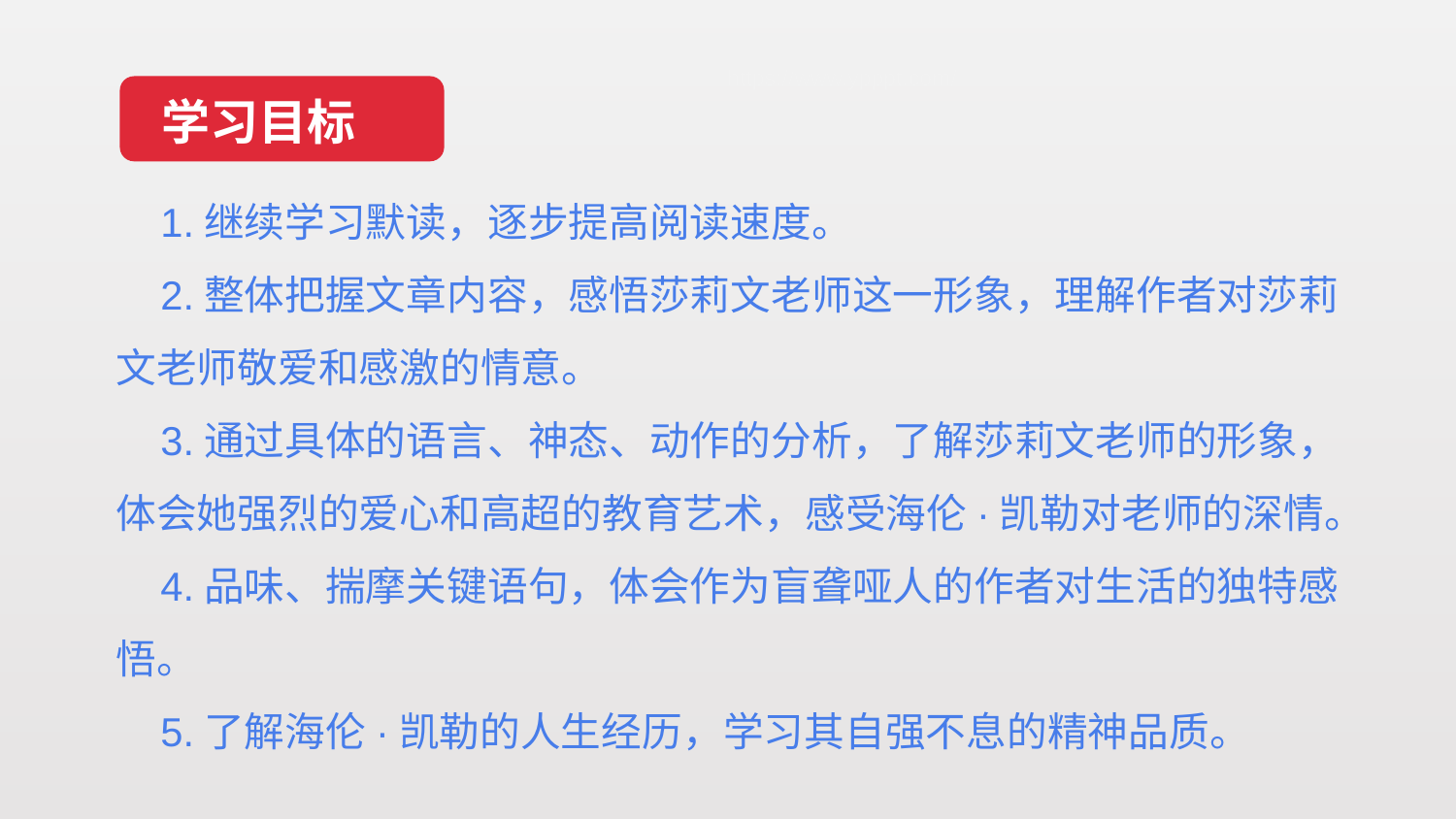

https://www.ypppt.com/

学习目标
    1.继续学习默读，逐步提高阅读速度。
    2.整体把握文章内容，感悟莎莉文老师这一形象，理解作者对莎莉文老师敬爱和感激的情意。
    3.通过具体的语言、神态、动作的分析，了解莎莉文老师的形象，体会她强烈的爱心和高超的教育艺术，感受海伦·凯勒对老师的深情。
    4.品味、揣摩关键语句，体会作为盲聋哑人的作者对生活的独特感悟。
    5.了解海伦·凯勒的人生经历，学习其自强不息的精神品质。